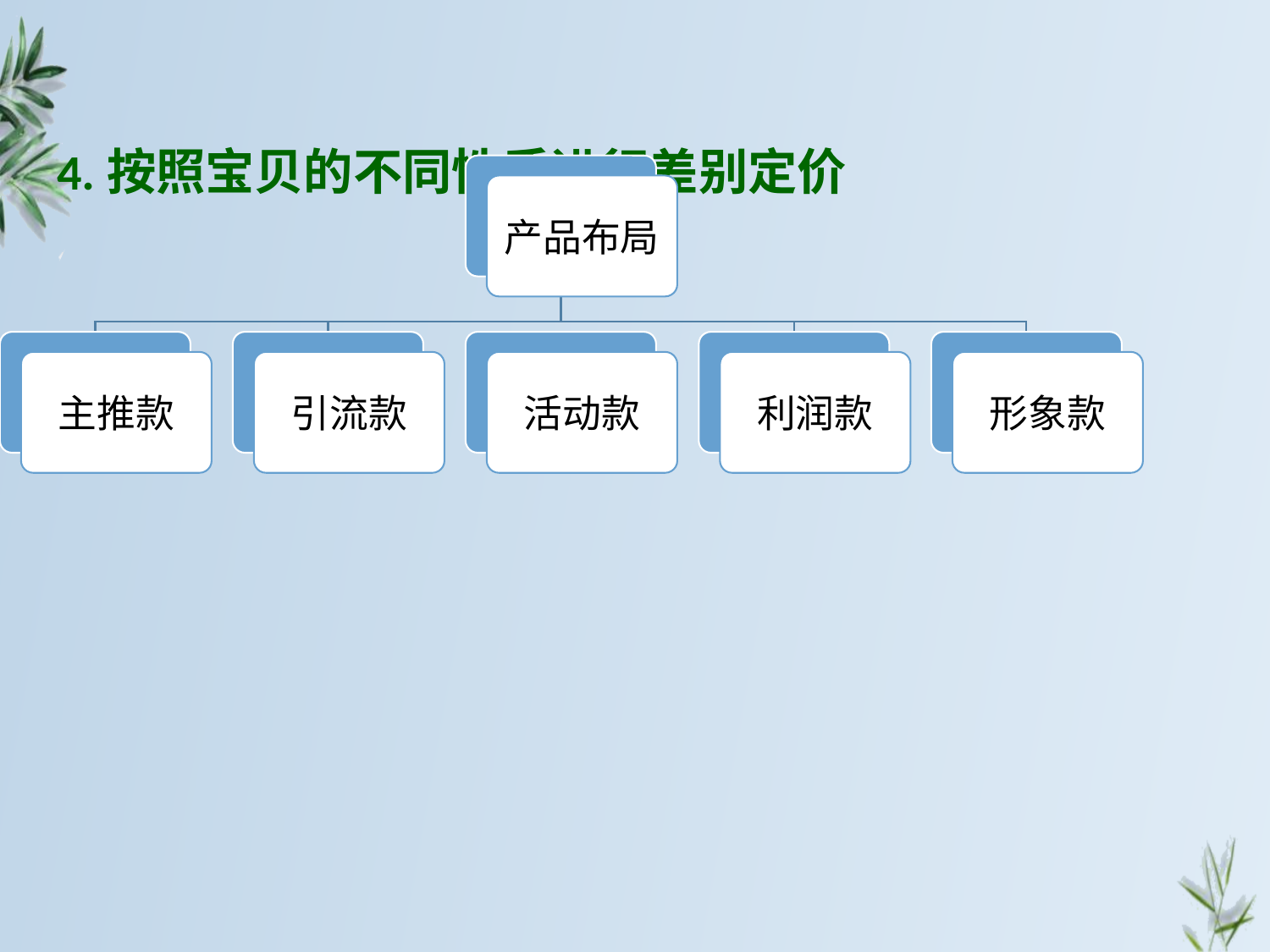

4.按照宝贝的不同性质进行差别定价
产品布局
主推款
引流款
活动款
利润款
形象款